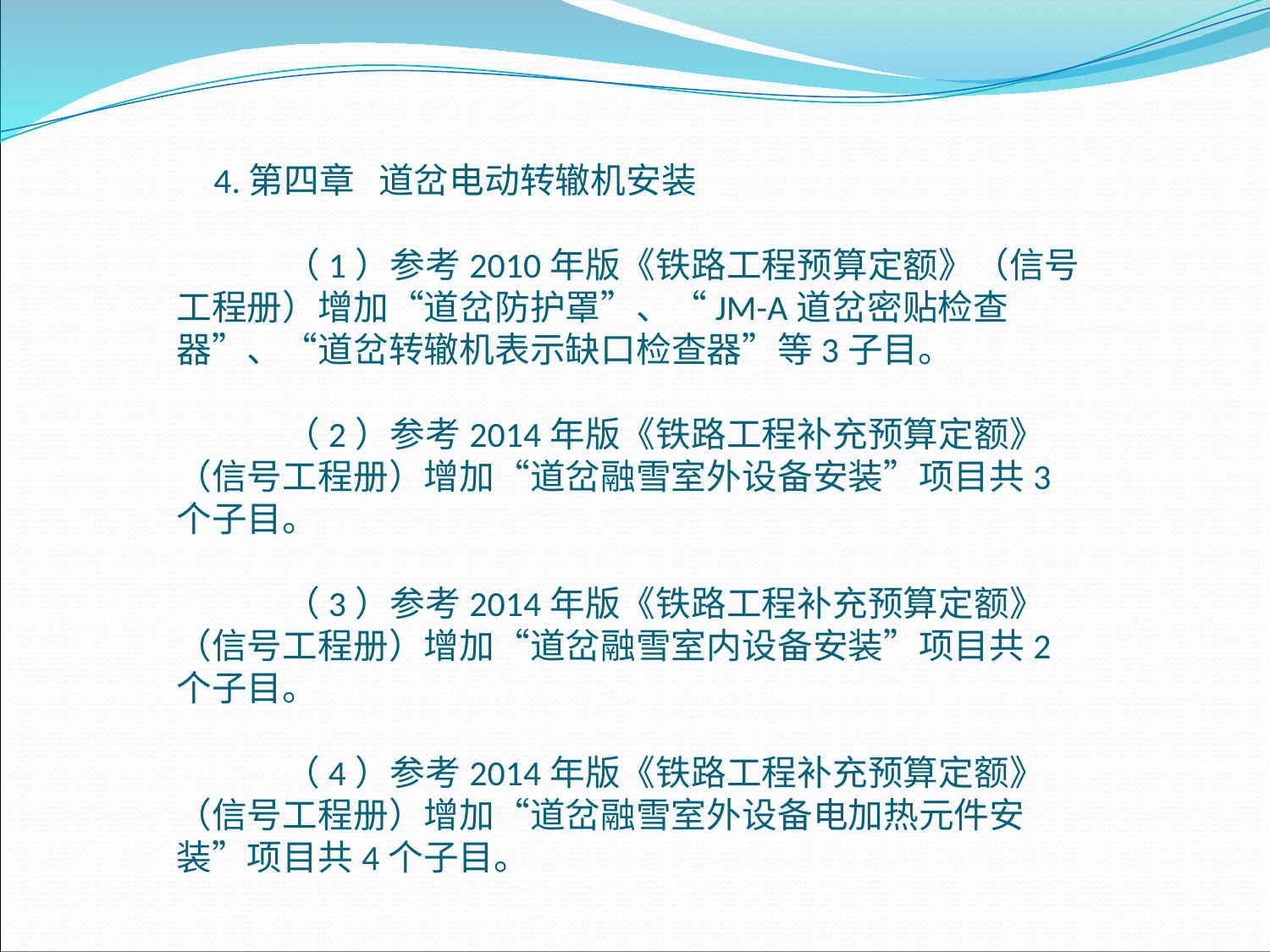

4.第四章   道岔电动转辙机安装
        （1）参考2010年版《铁路工程预算定额》（信号工程册）增加“道岔防护罩”、“JM-A道岔密贴检查器”、“道岔转辙机表示缺口检查器”等3子目。
        （2）参考2014年版《铁路工程补充预算定额》（信号工程册）增加“道岔融雪室外设备安装”项目共3个子目。
        （3）参考2014年版《铁路工程补充预算定额》（信号工程册）增加“道岔融雪室内设备安装”项目共2个子目。
        （4）参考2014年版《铁路工程补充预算定额》（信号工程册）增加“道岔融雪室外设备电加热元件安装”项目共4个子目。
14